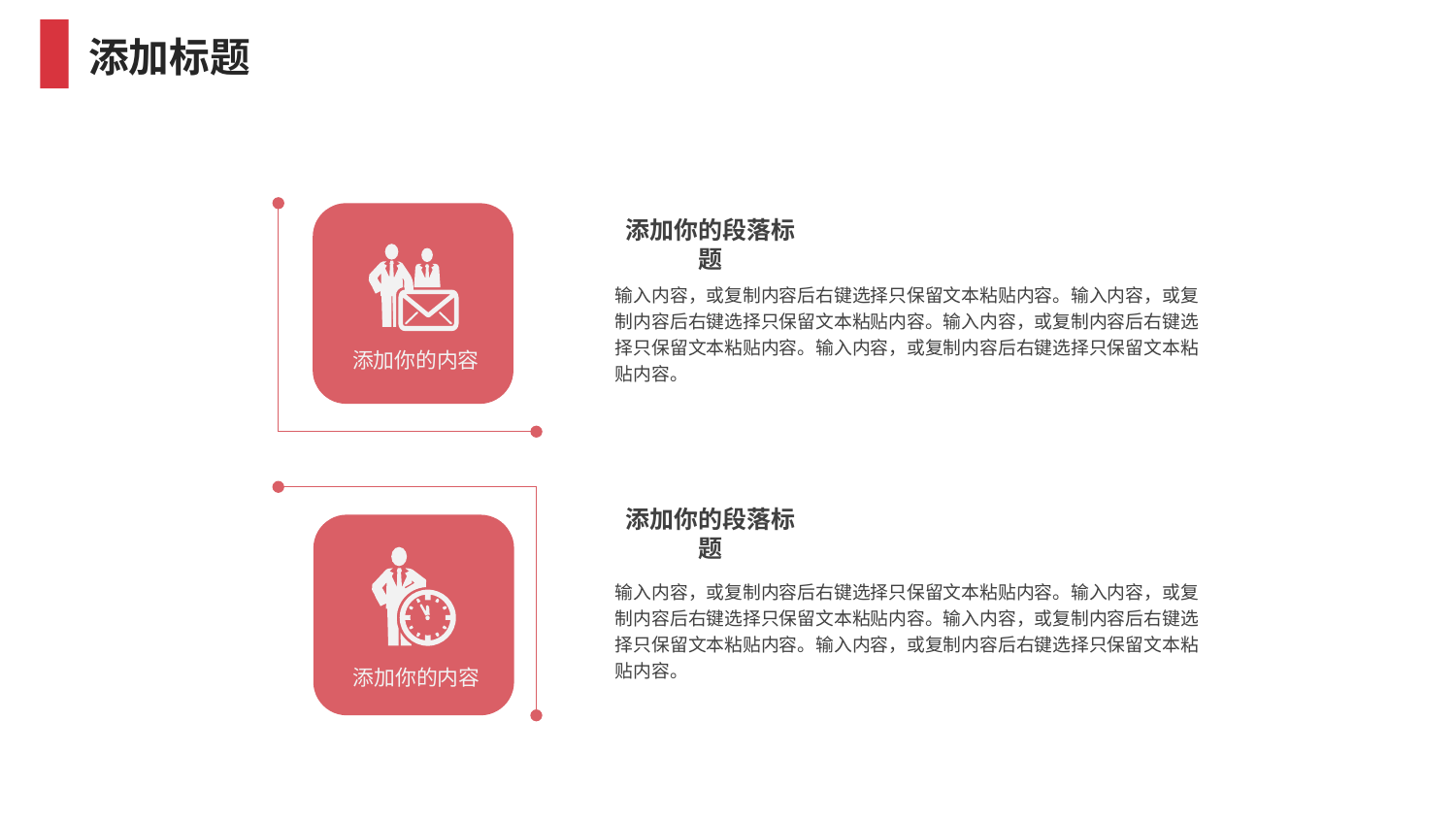

添加标题

添加你的内容
添加你的段落标题
输入内容，或复制内容后右键选择只保留文本粘贴内容。输入内容，或复制内容后右键选择只保留文本粘贴内容。输入内容，或复制内容后右键选择只保留文本粘贴内容。输入内容，或复制内容后右键选择只保留文本粘贴内容。

添加你的段落标题
输入内容，或复制内容后右键选择只保留文本粘贴内容。输入内容，或复制内容后右键选择只保留文本粘贴内容。输入内容，或复制内容后右键选择只保留文本粘贴内容。输入内容，或复制内容后右键选择只保留文本粘贴内容。

添加你的内容